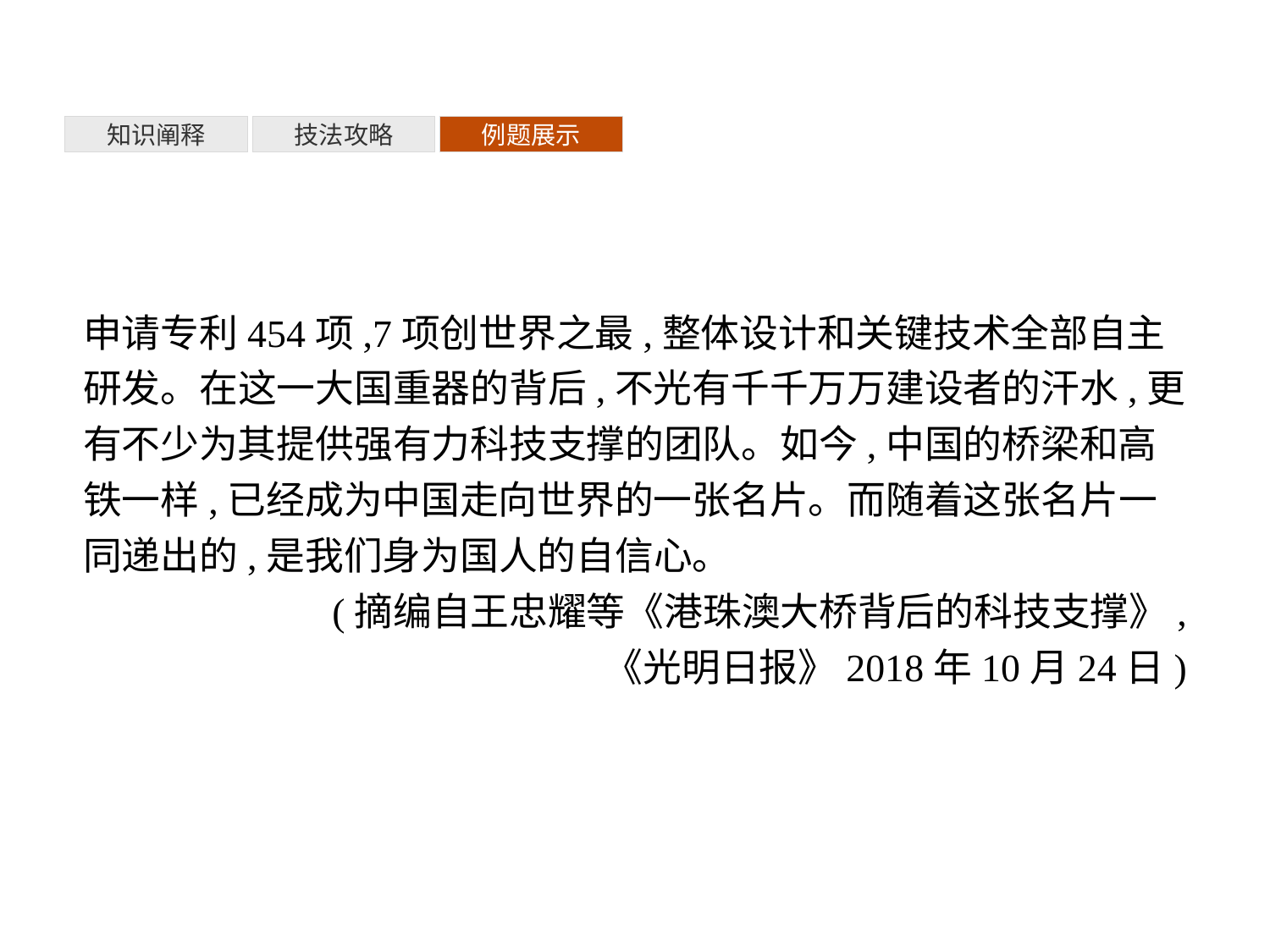

知识阐释
技法攻略
例题展示
申请专利454项,7项创世界之最,整体设计和关键技术全部自主研发。在这一大国重器的背后,不光有千千万万建设者的汗水,更有不少为其提供强有力科技支撑的团队。如今,中国的桥梁和高铁一样,已经成为中国走向世界的一张名片。而随着这张名片一同递出的,是我们身为国人的自信心。
(摘编自王忠耀等《港珠澳大桥背后的科技支撑》,
《光明日报》2018年10月24日)